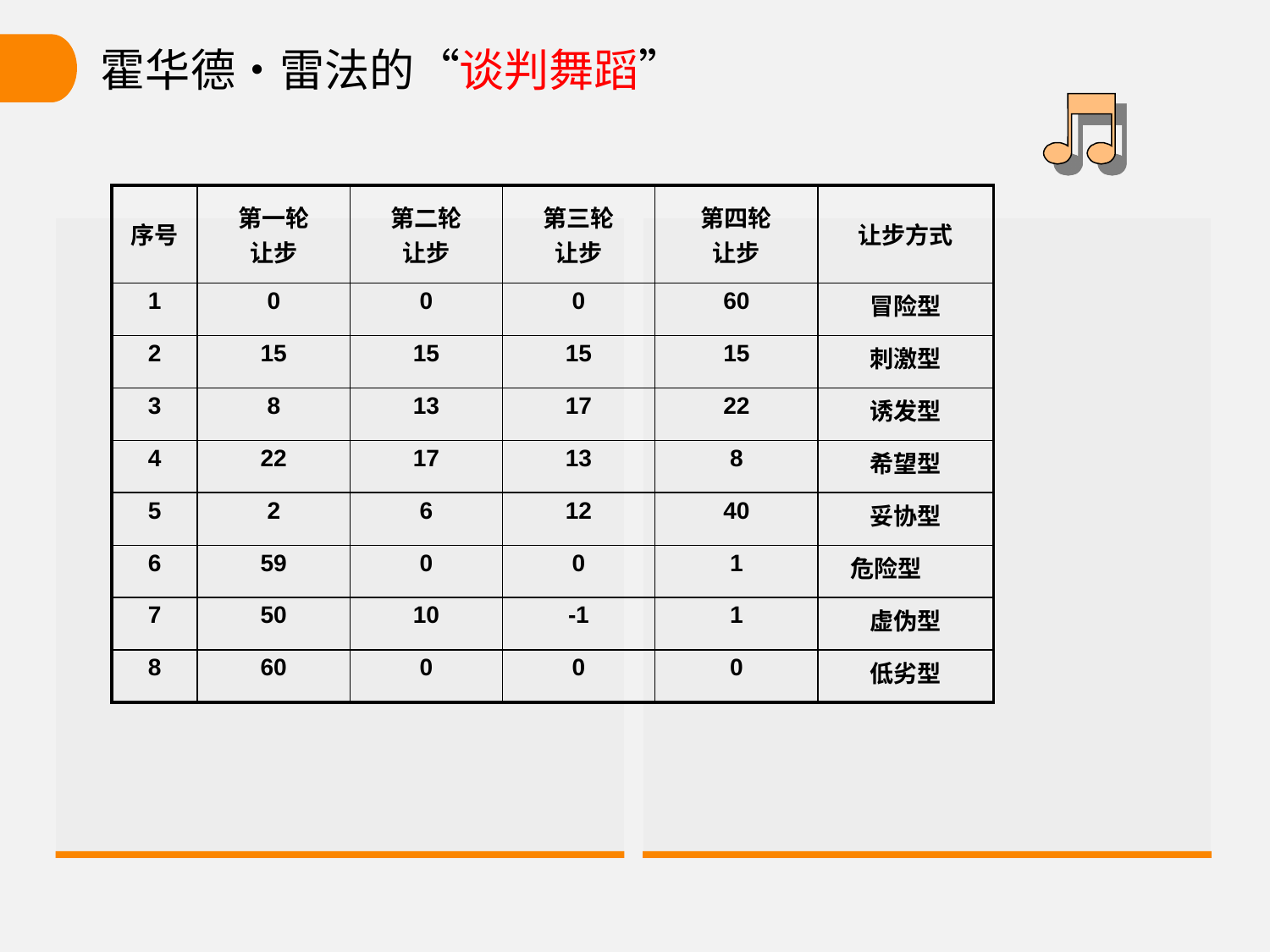

# 霍华德•雷法的“谈判舞蹈”

| 序号 | 第一轮 让步 | 第二轮 让步 | 第三轮 让步 | 第四轮 让步 | 让步方式 |
| --- | --- | --- | --- | --- | --- |
| 1 | 0 | 0 | 0 | 60 | 冒险型 |
| 2 | 15 | 15 | 15 | 15 | 刺激型 |
| 3 | 8 | 13 | 17 | 22 | 诱发型 |
| 4 | 22 | 17 | 13 | 8 | 希望型 |
| 5 | 2 | 6 | 12 | 40 | 妥协型 |
| 6 | 59 | 0 | 0 | 1 | 危险型 |
| 7 | 50 | 10 | -1 | 1 | 虚伪型 |
| 8 | 60 | 0 | 0 | 0 | 低劣型 |